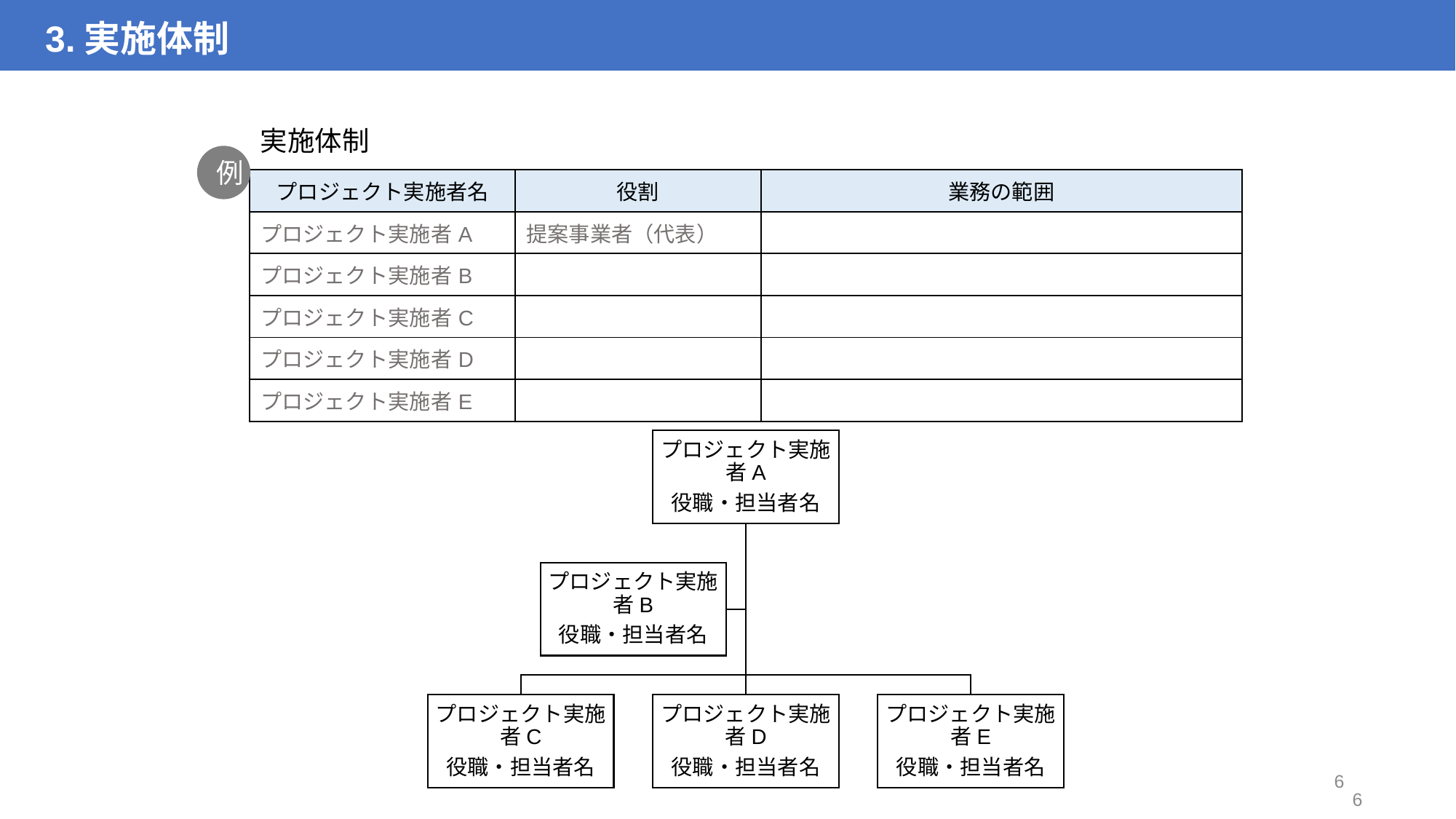

3.実施体制
実施体制
例
| プロジェクト実施者名 | 役割 | 業務の範囲 |
| --- | --- | --- |
| プロジェクト実施者A | 提案事業者（代表） |  |
| プロジェクト実施者B |  |  |
| プロジェクト実施者C |  |  |
| プロジェクト実施者D |  |  |
| プロジェクト実施者E |  |  |
プロジェクト実施者A
役職・担当者名
プロジェクト実施者C
役職・担当者名
プロジェクト実施者D
役職・担当者名
プロジェクト実施者E
役職・担当者名
プロジェクト実施者B
役職・担当者名
6
6